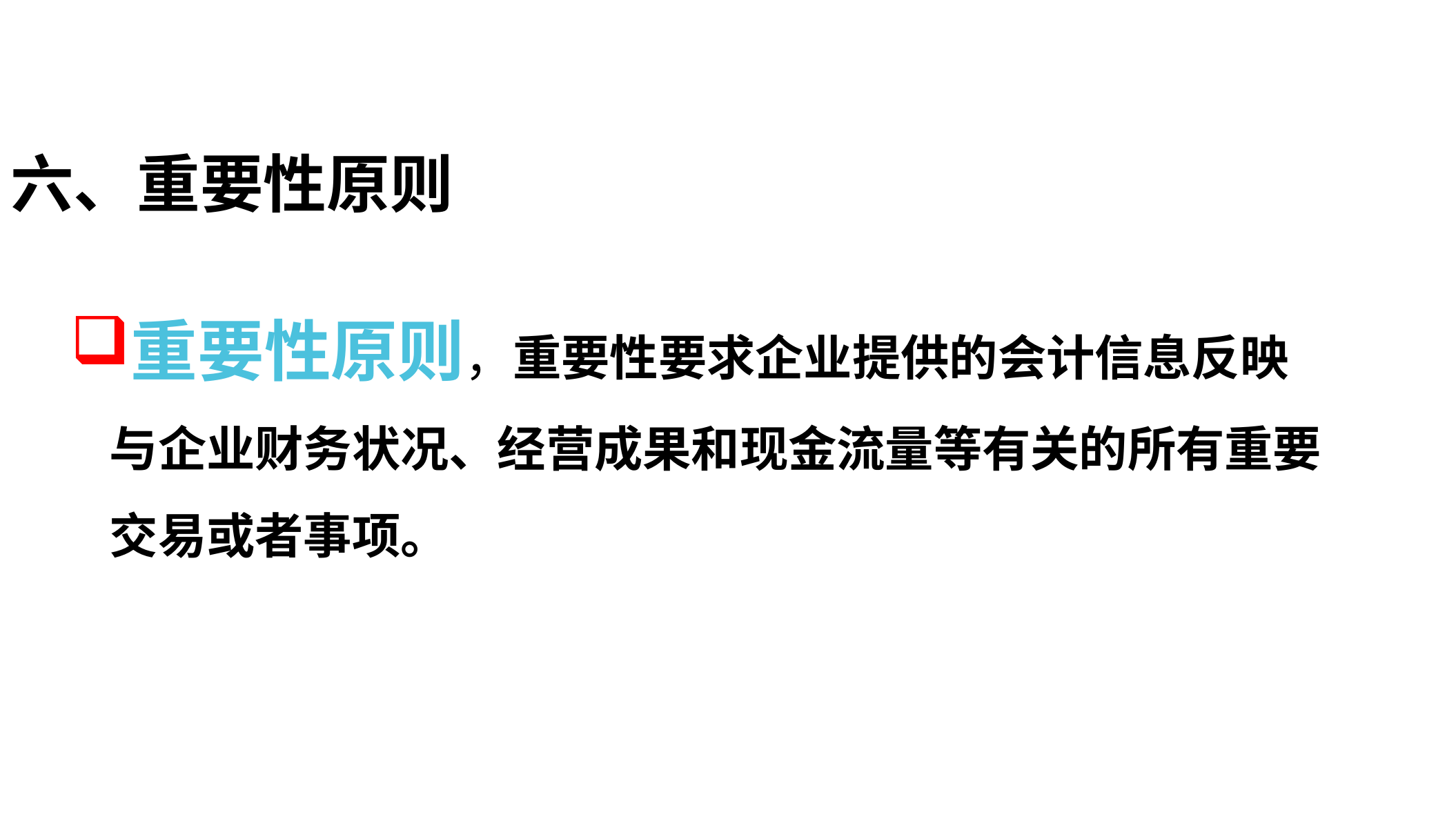

六、重要性原则
重要性原则，重要性要求企业提供的会计信息反映与企业财务状况、经营成果和现金流量等有关的所有重要交易或者事项。
57